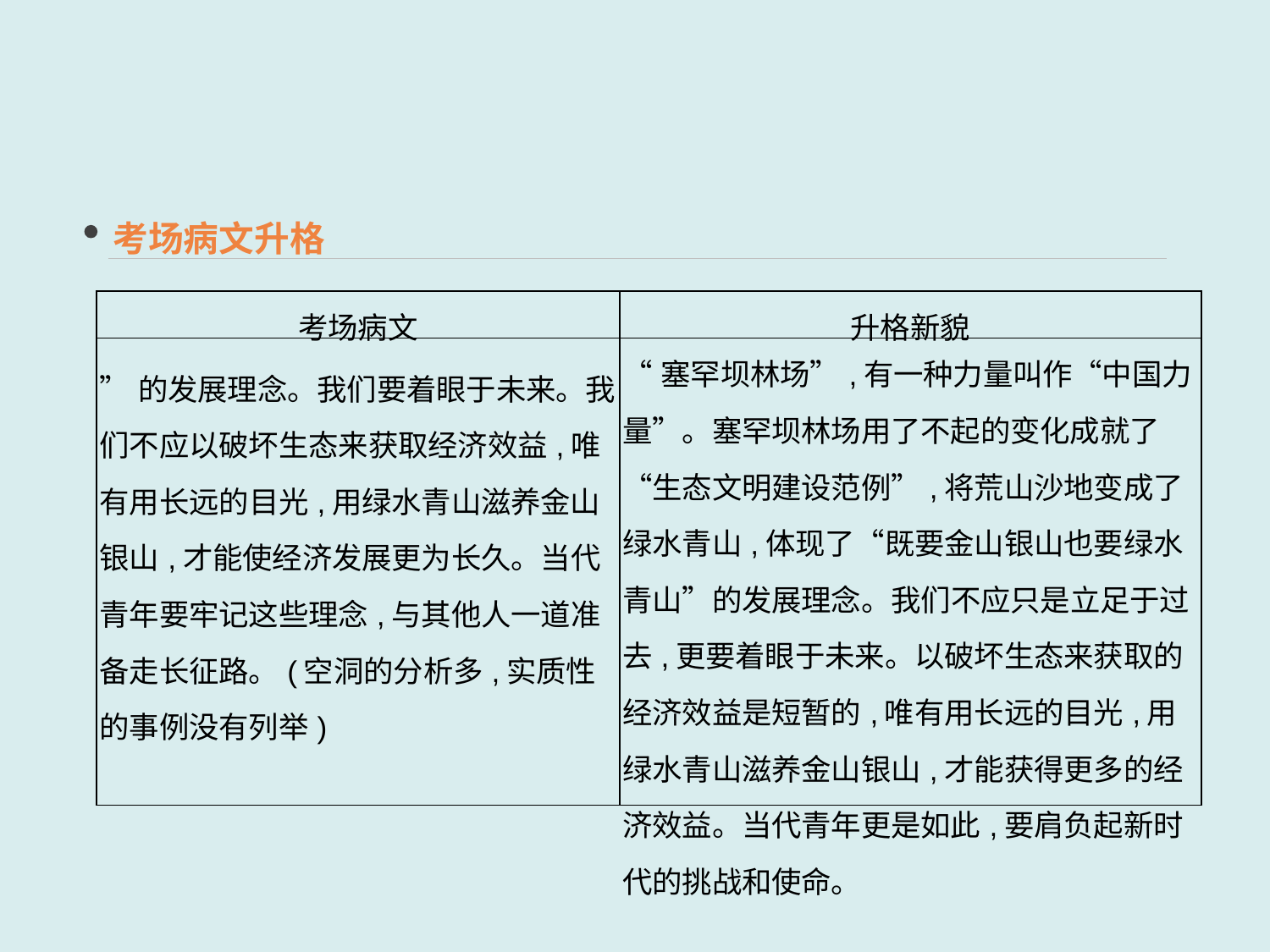

考场病文升格

| 考场病文 | 升格新貌 |
| --- | --- |
| ”的发展理念。我们要着眼于未来。我们不应以破坏生态来获取经济效益,唯有用长远的目光,用绿水青山滋养金山银山,才能使经济发展更为长久。当代青年要牢记这些理念,与其他人一道准备走长征路。(空洞的分析多,实质性的事例没有列举) | “塞罕坝林场”,有一种力量叫作“中国力量”。塞罕坝林场用了不起的变化成就了“生态文明建设范例”,将荒山沙地变成了绿水青山,体现了“既要金山银山也要绿水青山”的发展理念。我们不应只是立足于过去,更要着眼于未来。以破坏生态来获取的经济效益是短暂的,唯有用长远的目光,用绿水青山滋养金山银山,才能获得更多的经济效益。当代青年更是如此,要肩负起新时代的挑战和使命。 |